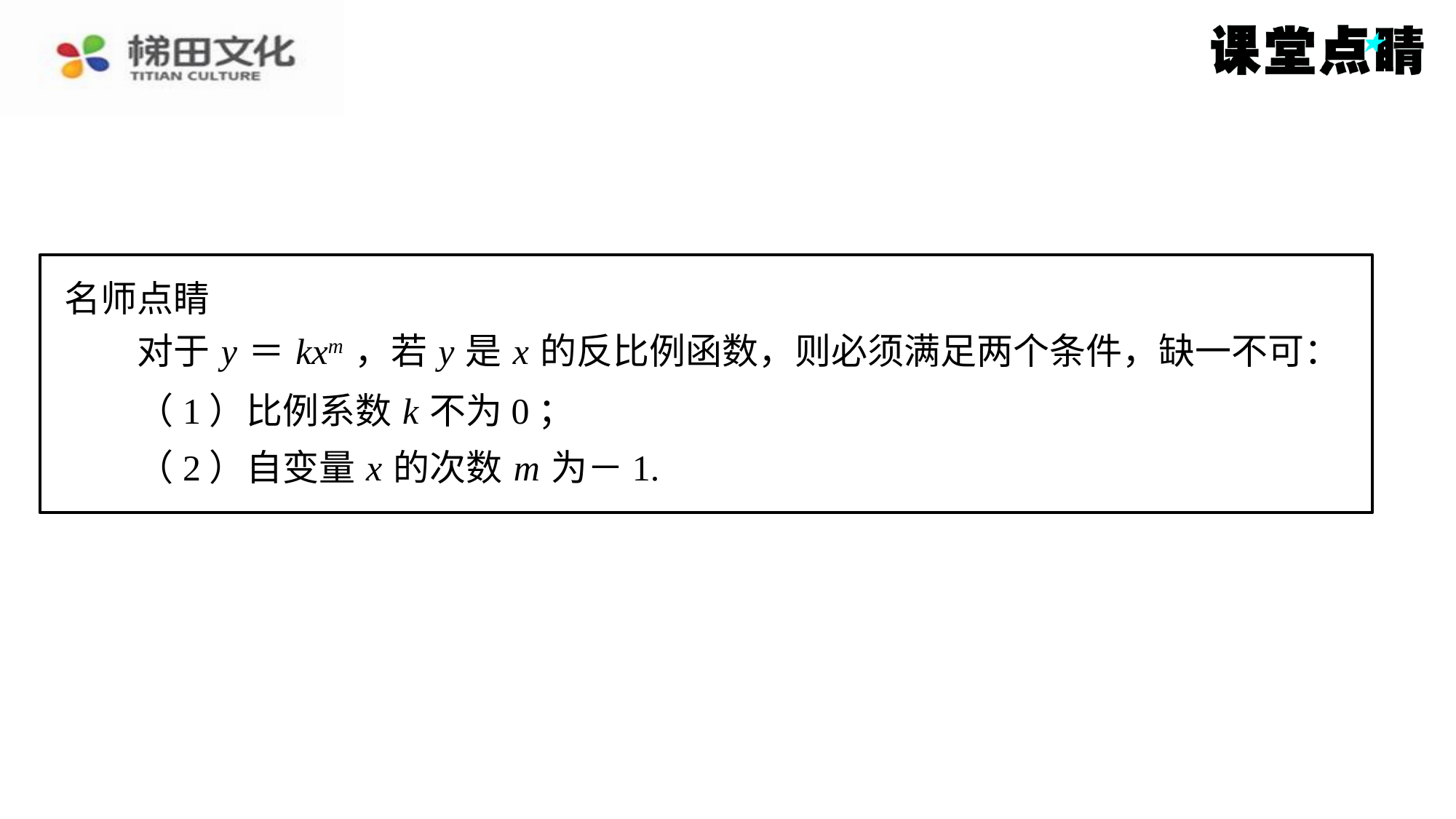

名师点睛
　　对于 y ＝ kxm ，若 y 是 x 的反比例函数，则必须满足两个条件，缺一不可：
（1）比例系数 k 不为0；
（2）自变量 x 的次数 m 为－1.